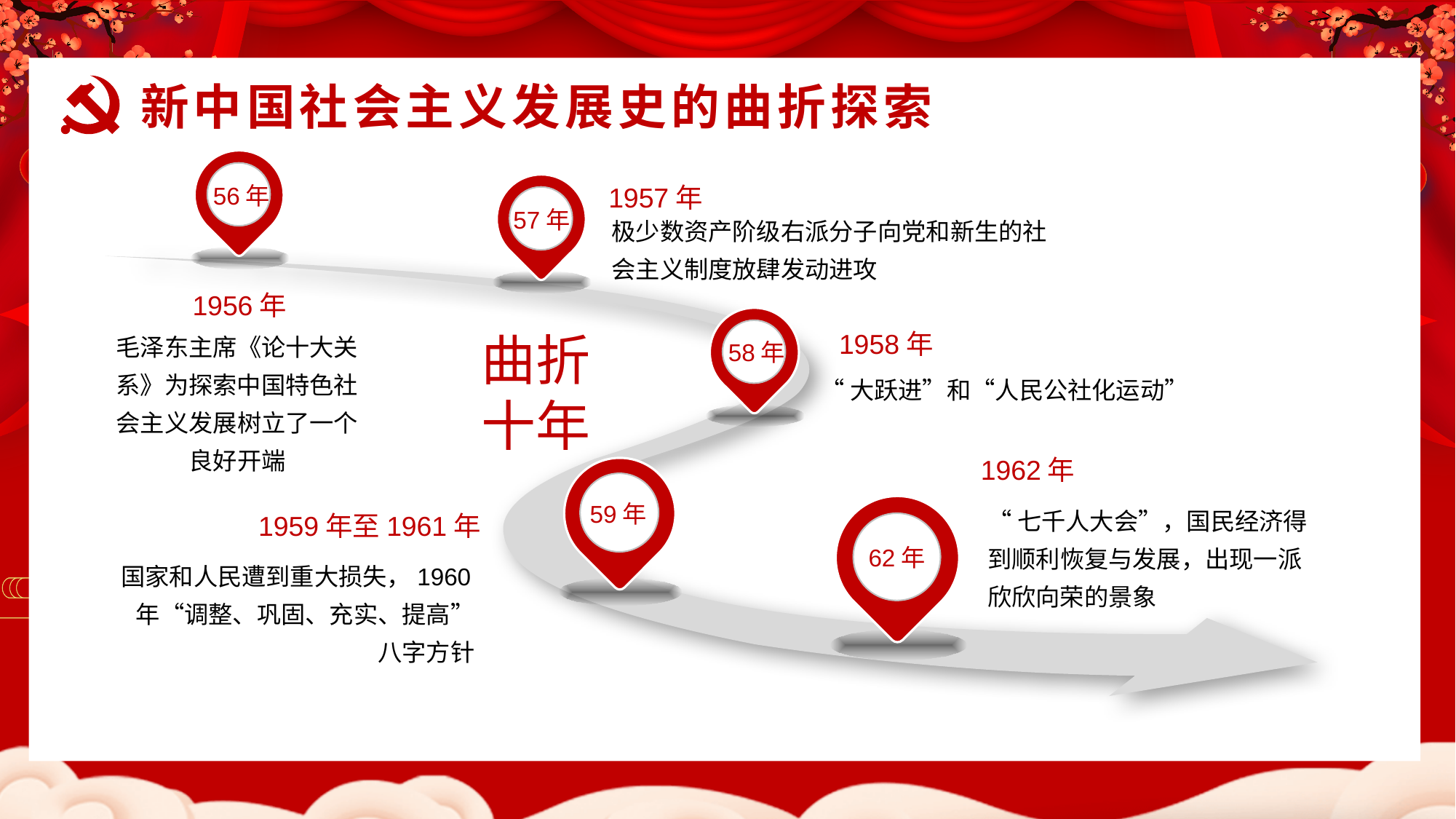

新中国社会主义发展史的曲折探索

56年

57年
1957年
极少数资产阶级右派分子向党和新生的社会主义制度放肆发动进攻

1956年

58年
毛泽东主席《论十大关系》为探索中国特色社会主义发展树立了一个良好开端
曲折
十年
1958年
“大跃进”和“人民公社化运动”
1962年

59年
“七千人大会”，国民经济得到顺利恢复与发展，出现一派欣欣向荣的景象

62年
1959年至1961年
国家和人民遭到重大损失，1960年“调整、巩固、充实、提高”八字方针